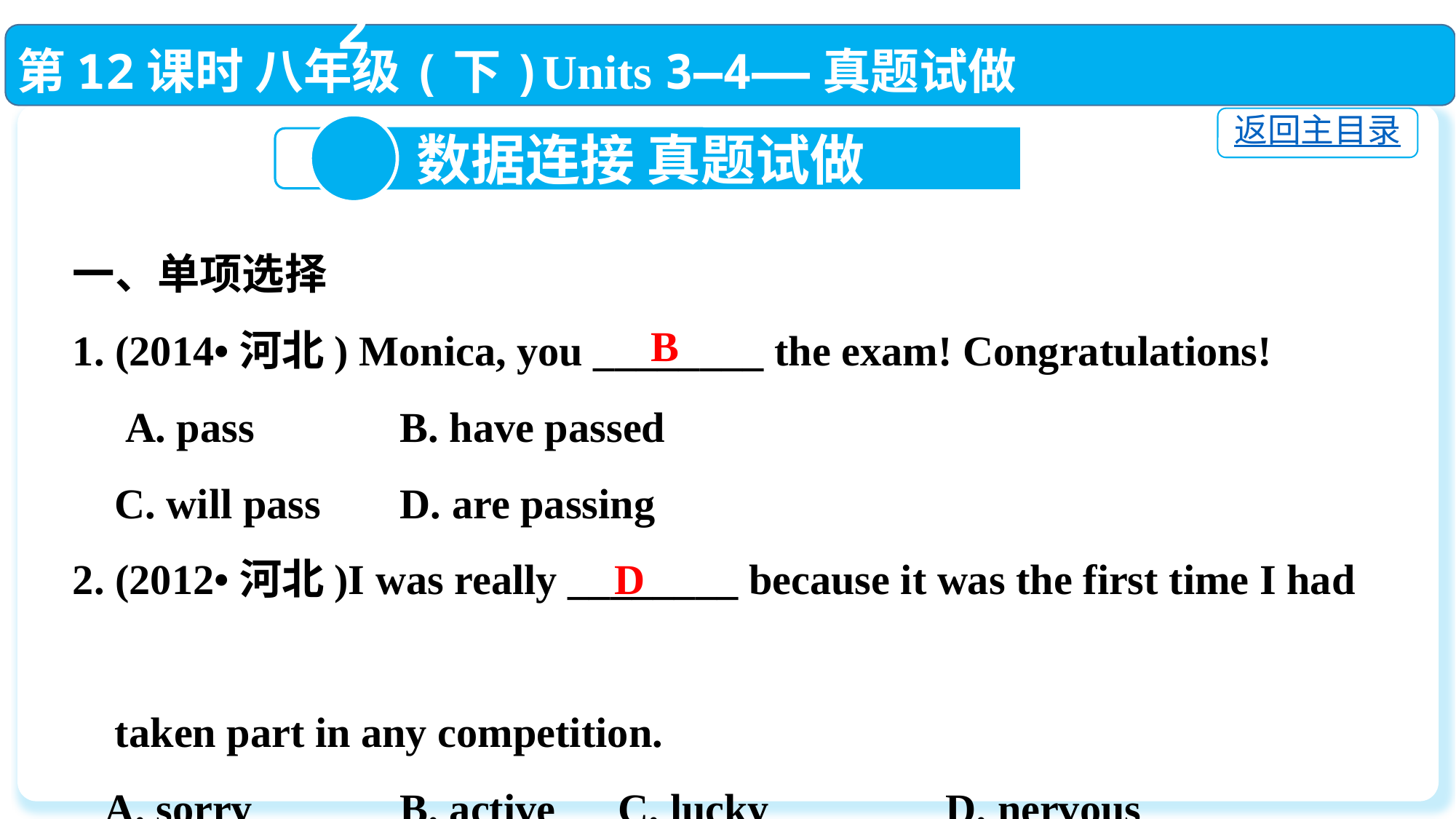

第12课时 八年级(下)Units 3—4——真题试做

返回主目录
2

   数据连接 真题试做
一、单项选择
1. (2014•河北) Monica, you ________ the exam! Congratulations!
　A. pass		B. have passed
    C. will pass	D. are passing
2. (2012•河北)I was really ________ because it was the first time I had
    taken part in any competition.
   A. sorry		B. active	C. lucky		D. nervous
B
D